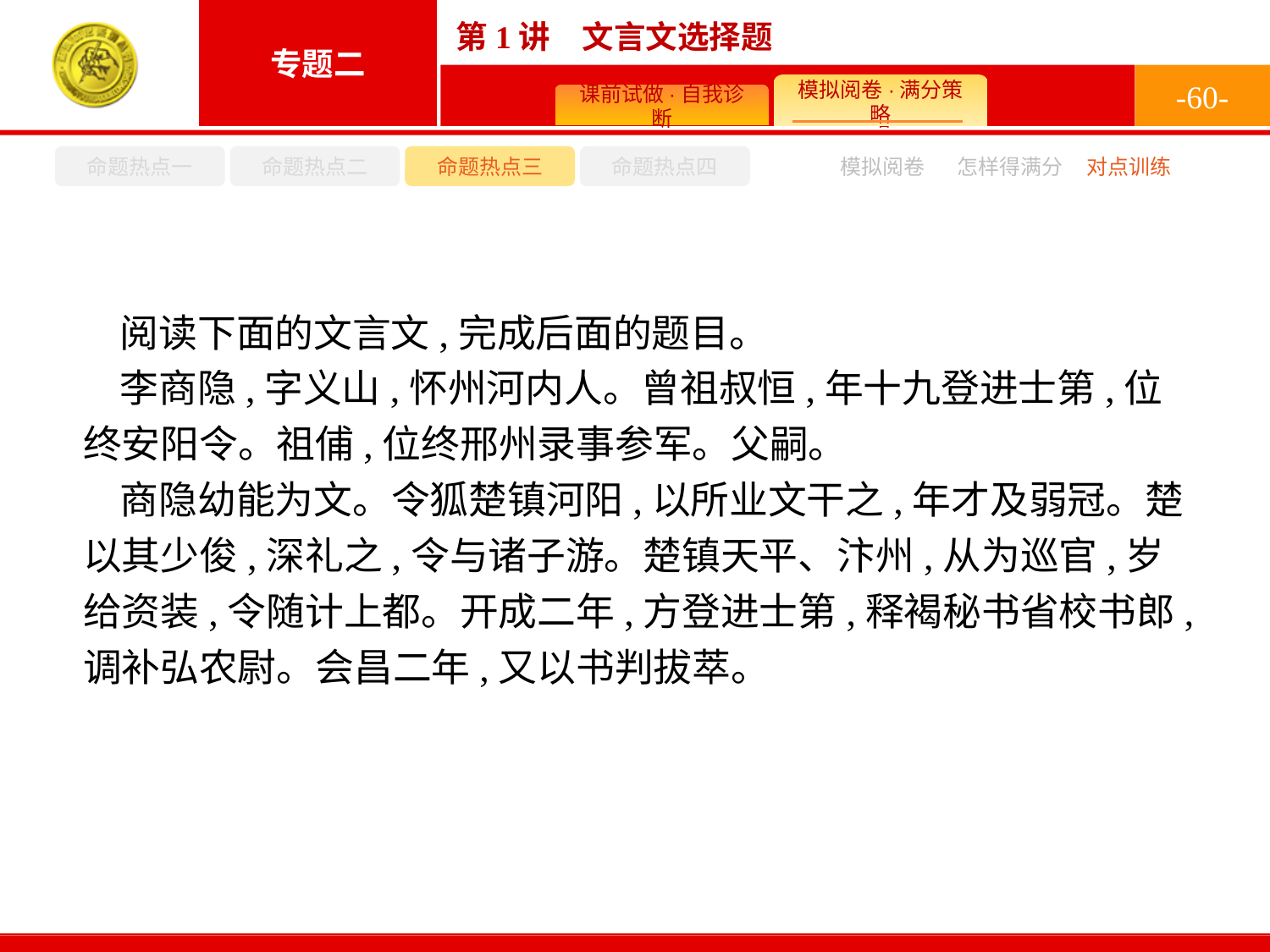

-60-
命题热点一
命题热点二
命题热点三
命题热点四
模拟阅卷
怎样得满分
对点训练
阅读下面的文言文,完成后面的题目。
李商隐,字义山,怀州河内人。曾祖叔恒,年十九登进士第,位终安阳令。祖俌,位终邢州录事参军。父嗣。
商隐幼能为文。令狐楚镇河阳,以所业文干之,年才及弱冠。楚以其少俊,深礼之,令与诸子游。楚镇天平、汴州,从为巡官,岁给资装,令随计上都。开成二年,方登进士第,释褐秘书省校书郎,调补弘农尉。会昌二年,又以书判拔萃。